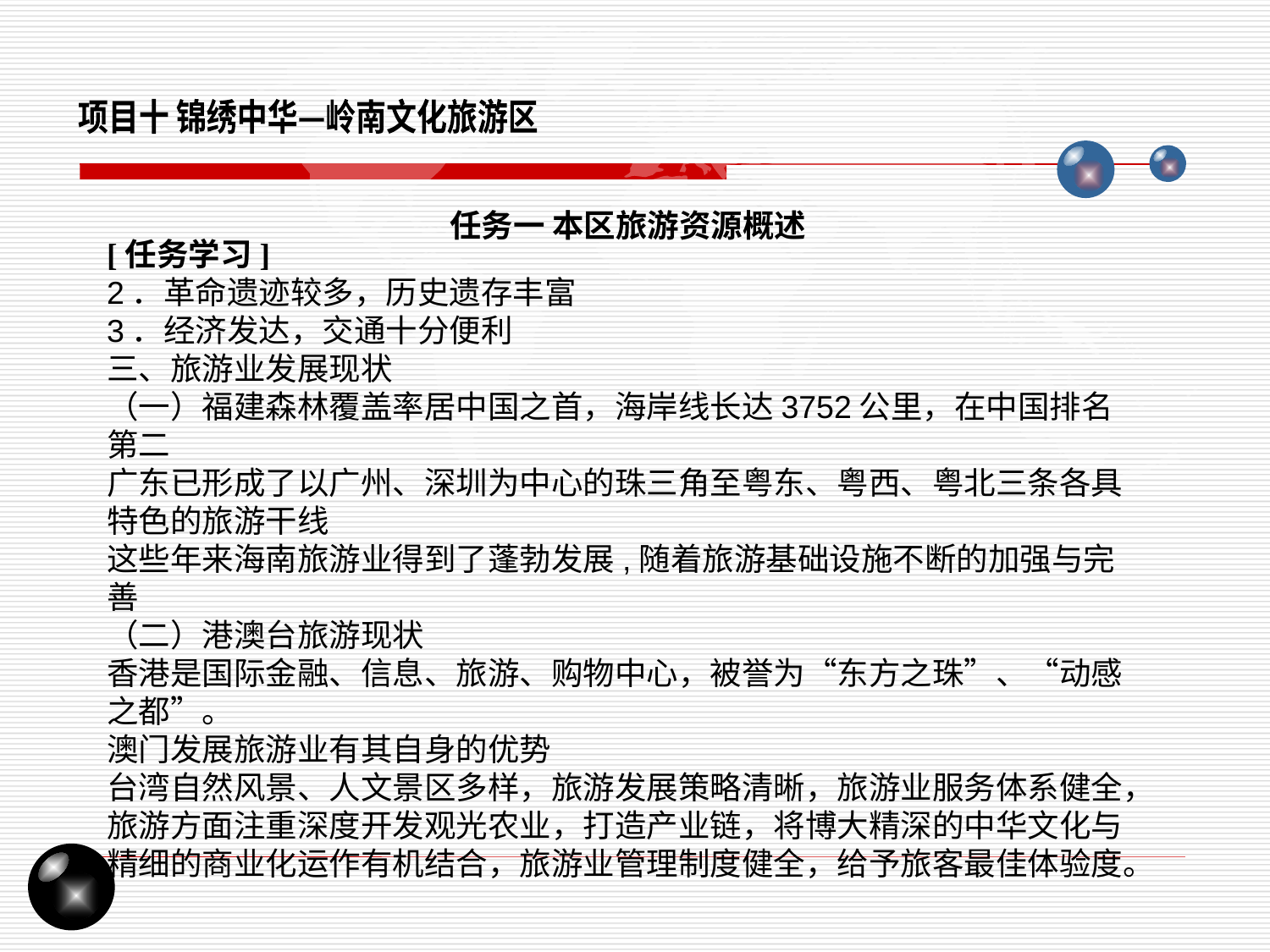

项目十 锦绣中华—岭南文化旅游区
任务一 本区旅游资源概述

[任务学习]
2．革命遗迹较多，历史遗存丰富
3．经济发达，交通十分便利
三、旅游业发展现状
（一）福建森林覆盖率居中国之首，海岸线长达3752公里，在中国排名第二
广东已形成了以广州、深圳为中心的珠三角至粤东、粤西、粤北三条各具特色的旅游干线
这些年来海南旅游业得到了蓬勃发展,随着旅游基础设施不断的加强与完善
（二）港澳台旅游现状
香港是国际金融、信息、旅游、购物中心，被誉为“东方之珠”、“动感之都”。
澳门发展旅游业有其自身的优势
台湾自然风景、人文景区多样，旅游发展策略清晰，旅游业服务体系健全，旅游方面注重深度开发观光农业，打造产业链，将博大精深的中华文化与精细的商业化运作有机结合，旅游业管理制度健全，给予旅客最佳体验度。